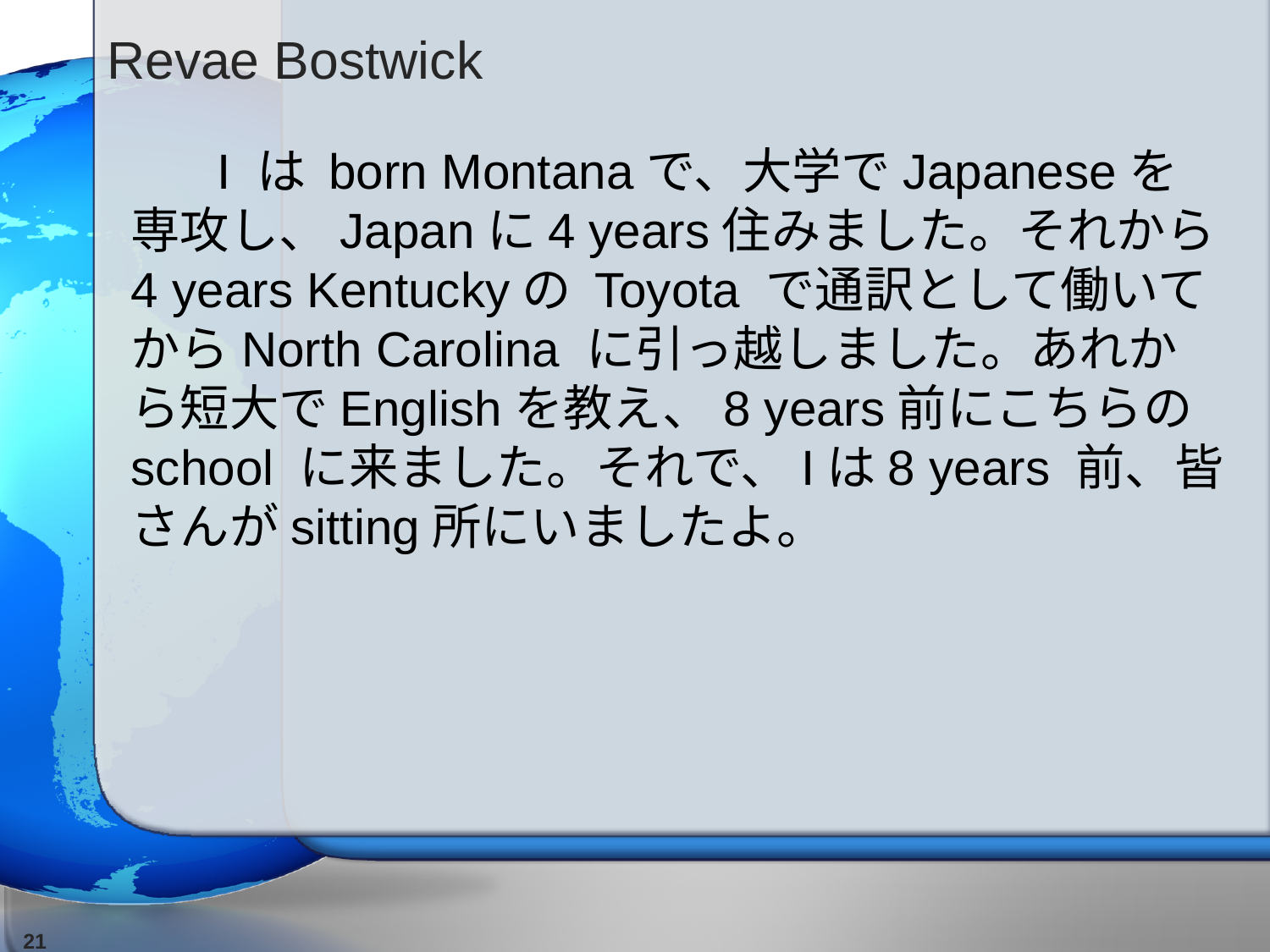

# Revae Bostwick
　　I は born Montanaで、大学でJapaneseを専攻し、Japanに4 years住みました。それから4 years Kentuckyの Toyota で通訳として働いてからNorth Carolina に引っ越しました。あれから短大でEnglishを教え、8 years前にこちらのschool に来ました。それで、Iは8 years 前、皆さんがsitting所にいましたよ。

21